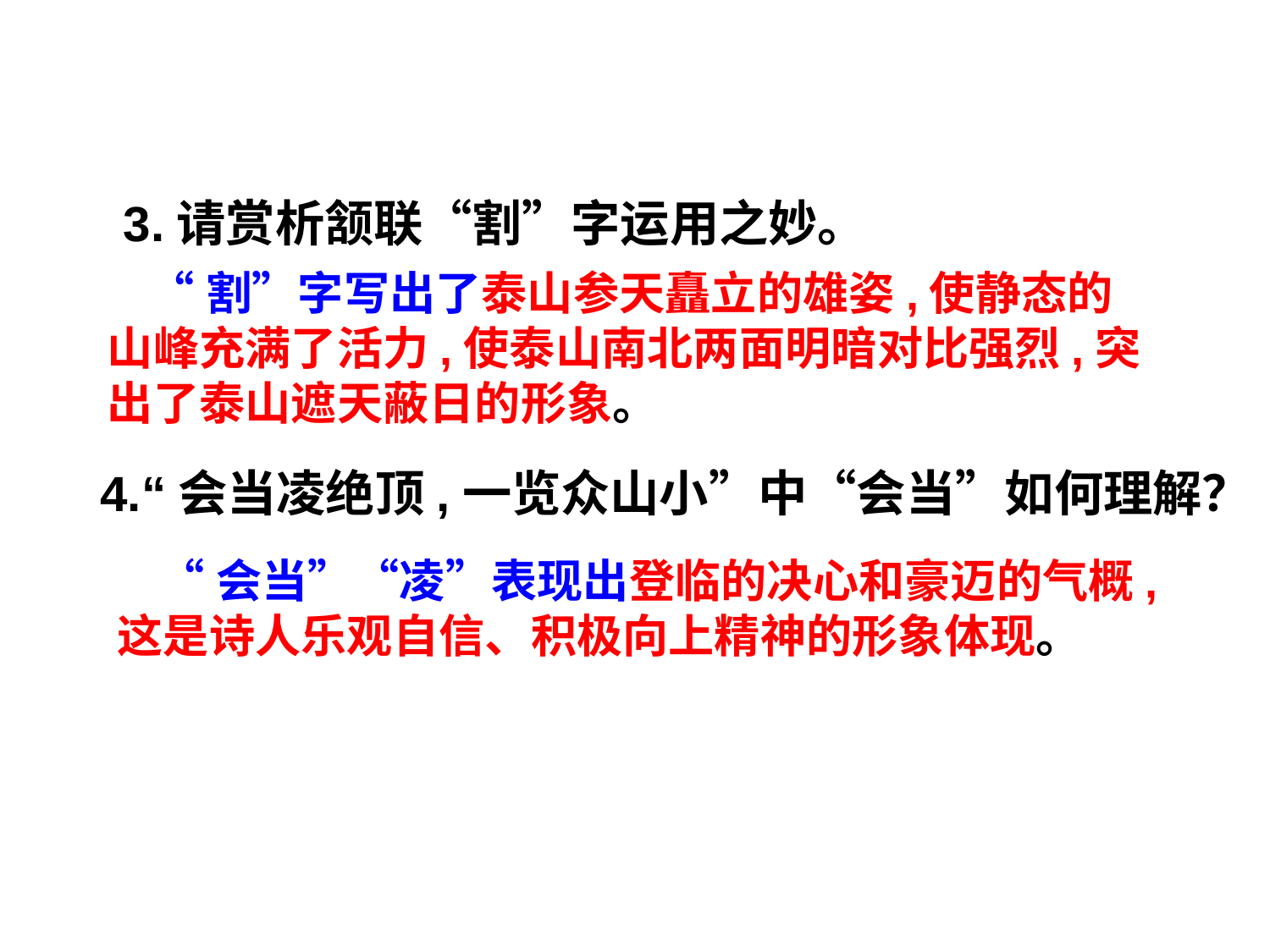

3.请赏析颔联“割”字运用之妙。
    “割”字写出了泰山参天矗立的雄姿,使静态的山峰充满了活力,使泰山南北两面明暗对比强烈,突出了泰山遮天蔽日的形象。
4.“会当凌绝顶,一览众山小”中“会当”如何理解？
    “会当”“凌”表现出登临的决心和豪迈的气概,这是诗人乐观自信、积极向上精神的形象体现。